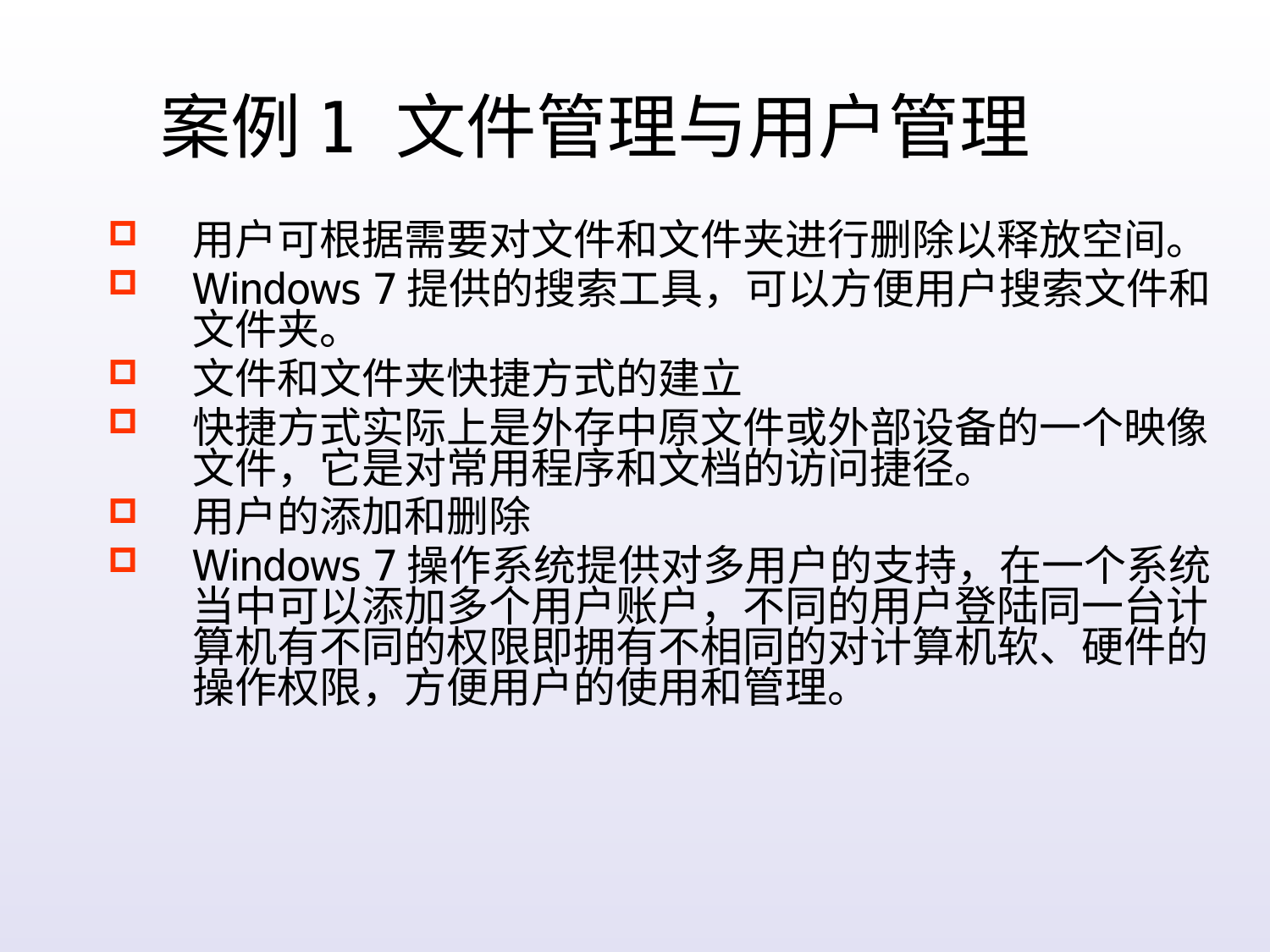

案例1 文件管理与用户管理
用户可根据需要对文件和文件夹进行删除以释放空间。
Windows 7提供的搜索工具，可以方便用户搜索文件和文件夹。
文件和文件夹快捷方式的建立
快捷方式实际上是外存中原文件或外部设备的一个映像文件，它是对常用程序和文档的访问捷径。
用户的添加和删除
Windows 7操作系统提供对多用户的支持，在一个系统当中可以添加多个用户账户，不同的用户登陆同一台计算机有不同的权限即拥有不相同的对计算机软、硬件的操作权限，方便用户的使用和管理。